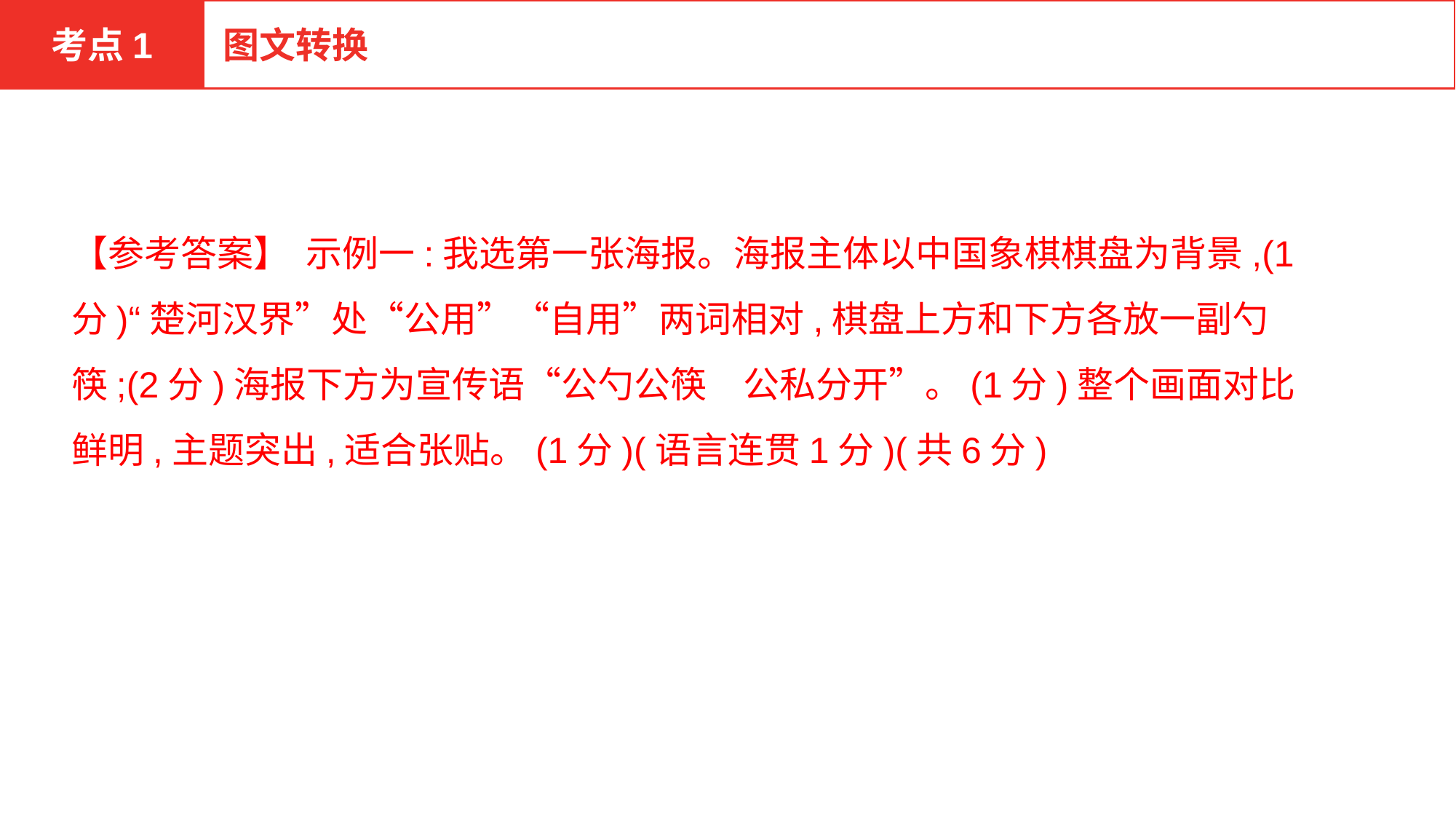

考点1
图文转换
【参考答案】  示例一:我选第一张海报。海报主体以中国象棋棋盘为背景,(1分)“楚河汉界”处“公用”“自用”两词相对,棋盘上方和下方各放一副勺筷;(2分)海报下方为宣传语“公勺公筷　公私分开”。(1分)整个画面对比鲜明,主题突出,适合张贴。(1分)(语言连贯1分)(共6分)